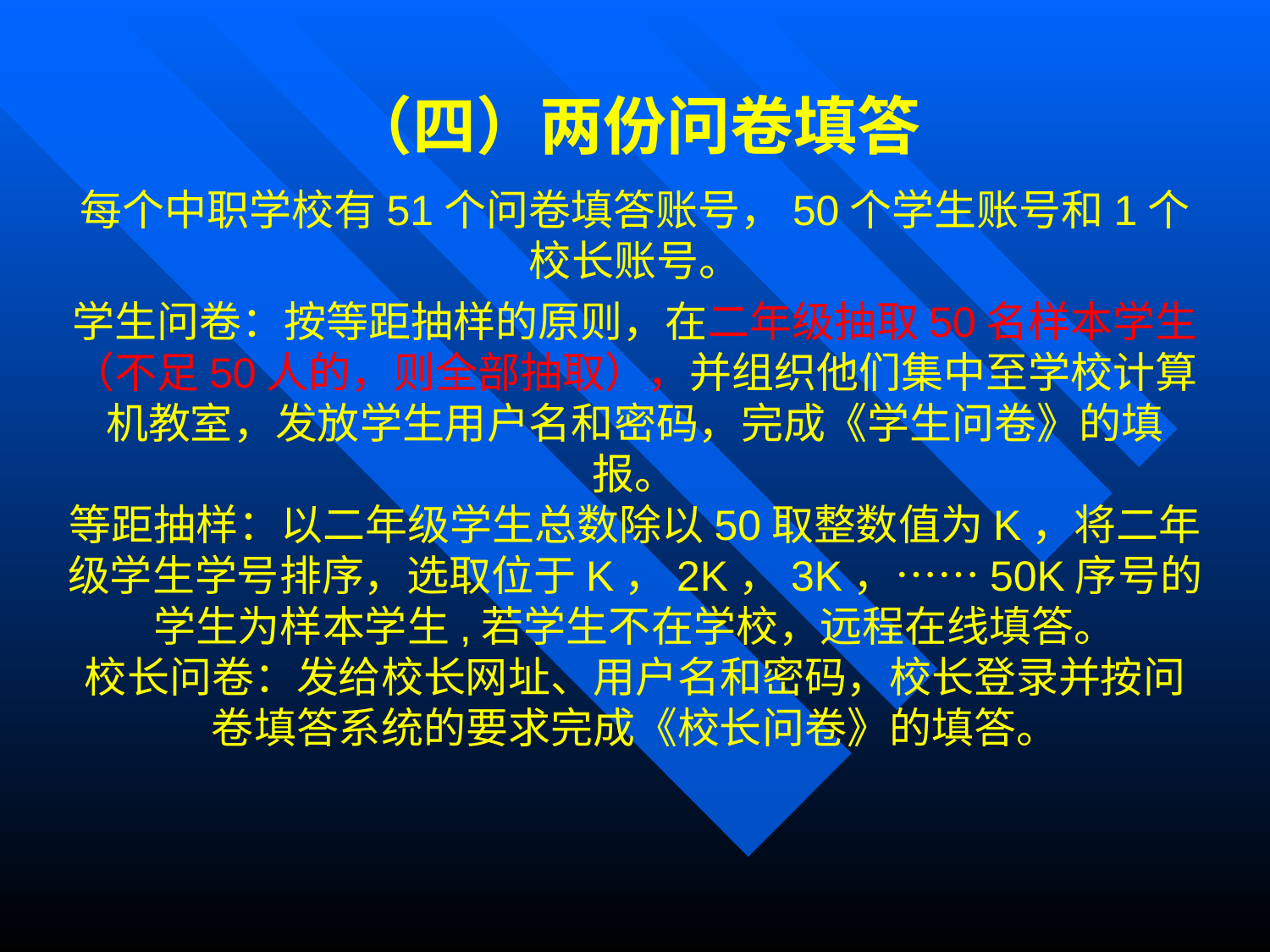

（四）两份问卷填答
每个中职学校有51个问卷填答账号，50个学生账号和1个校长账号。
学生问卷：按等距抽样的原则，在二年级抽取50名样本学生（不足50人的，则全部抽取），并组织他们集中至学校计算机教室，发放学生用户名和密码，完成《学生问卷》的填报。
等距抽样：以二年级学生总数除以50取整数值为K，将二年级学生学号排序，选取位于K，2K，3K，……50K序号的学生为样本学生,若学生不在学校，远程在线填答。
校长问卷：发给校长网址、用户名和密码，校长登录并按问卷填答系统的要求完成《校长问卷》的填答。